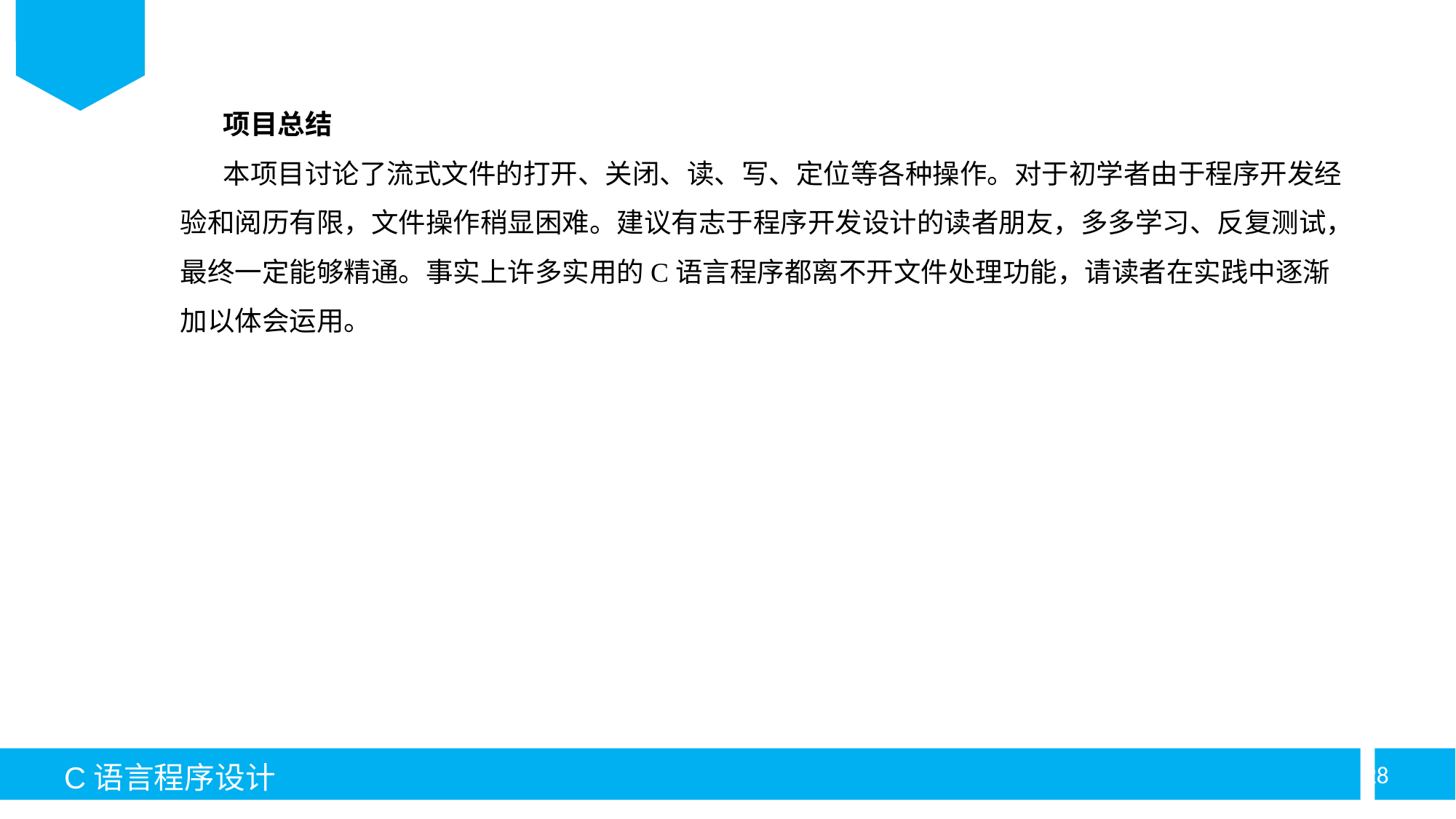

项目总结
本项目讨论了流式文件的打开、关闭、读、写、定位等各种操作。对于初学者由于程序开发经验和阅历有限，文件操作稍显困难。建议有志于程序开发设计的读者朋友，多多学习、反复测试，最终一定能够精通。事实上许多实用的C语言程序都离不开文件处理功能，请读者在实践中逐渐加以体会运用。